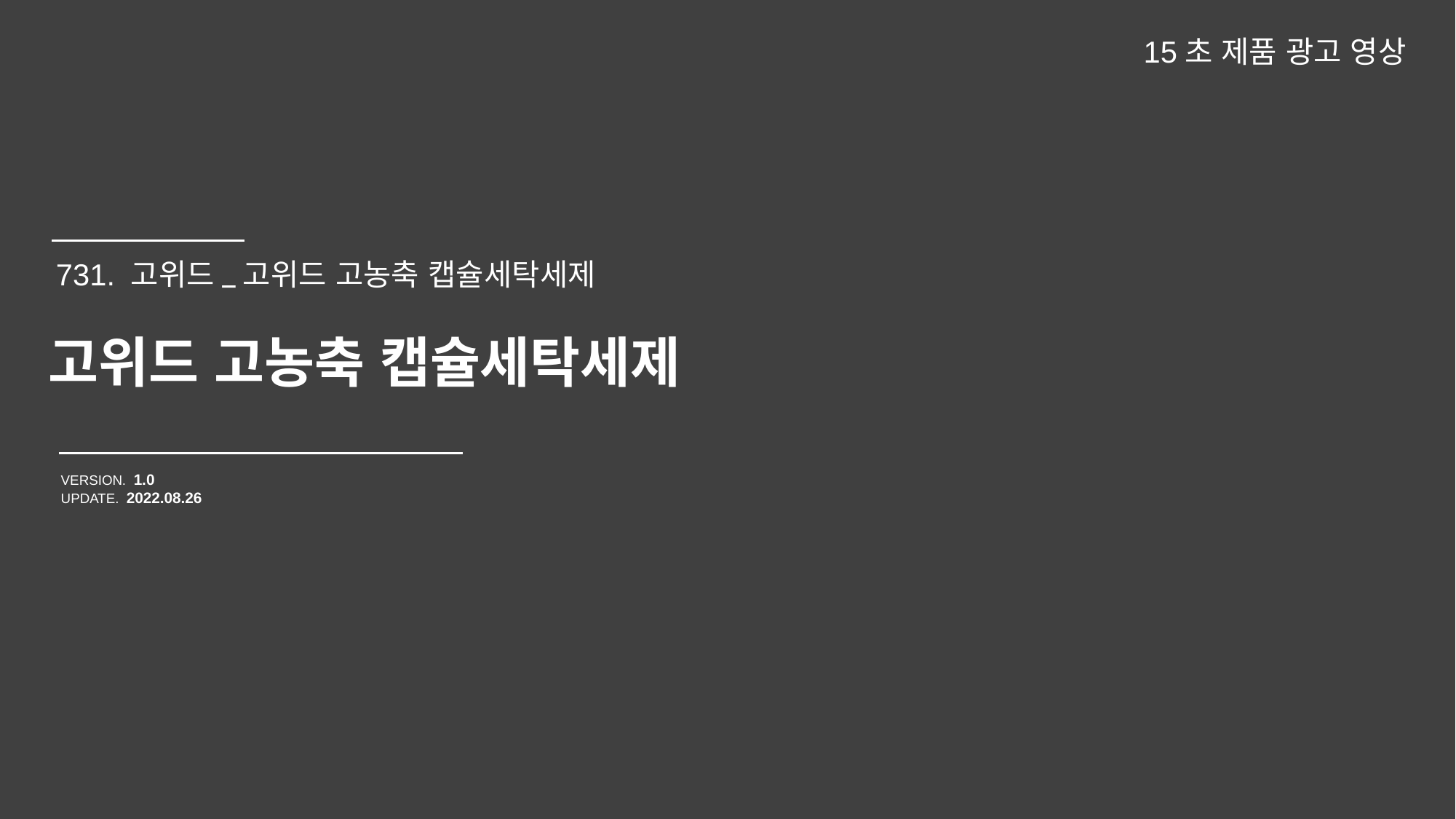

15초 제품 광고 영상
고위드 고농축 캡슐세탁세제
VERSION.  1.0
UPDATE.  2022.08.26

731. 고위드_고위드 고농축 캡슐세탁세제